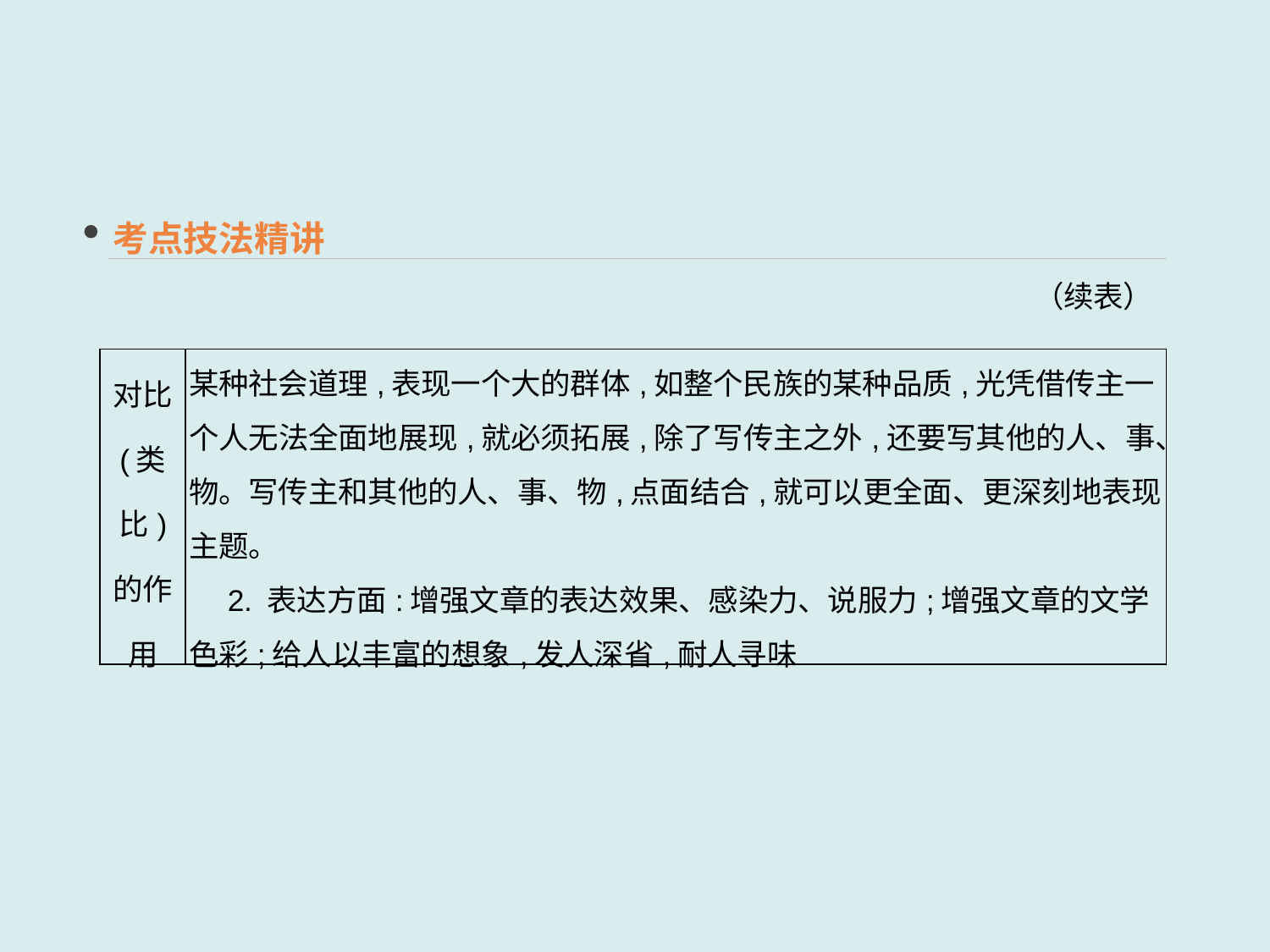

考点技法精讲

（续表）

| 对比 (类比) 的作用 | 某种社会道理,表现一个大的群体,如整个民族的某种品质,光凭借传主一个人无法全面地展现,就必须拓展,除了写传主之外,还要写其他的人、事、物。写传主和其他的人、事、物,点面结合,就可以更全面、更深刻地表现主题。 　2. 表达方面:增强文章的表达效果、感染力、说服力;增强文章的文学色彩;给人以丰富的想象,发人深省,耐人寻味 |
| --- | --- |